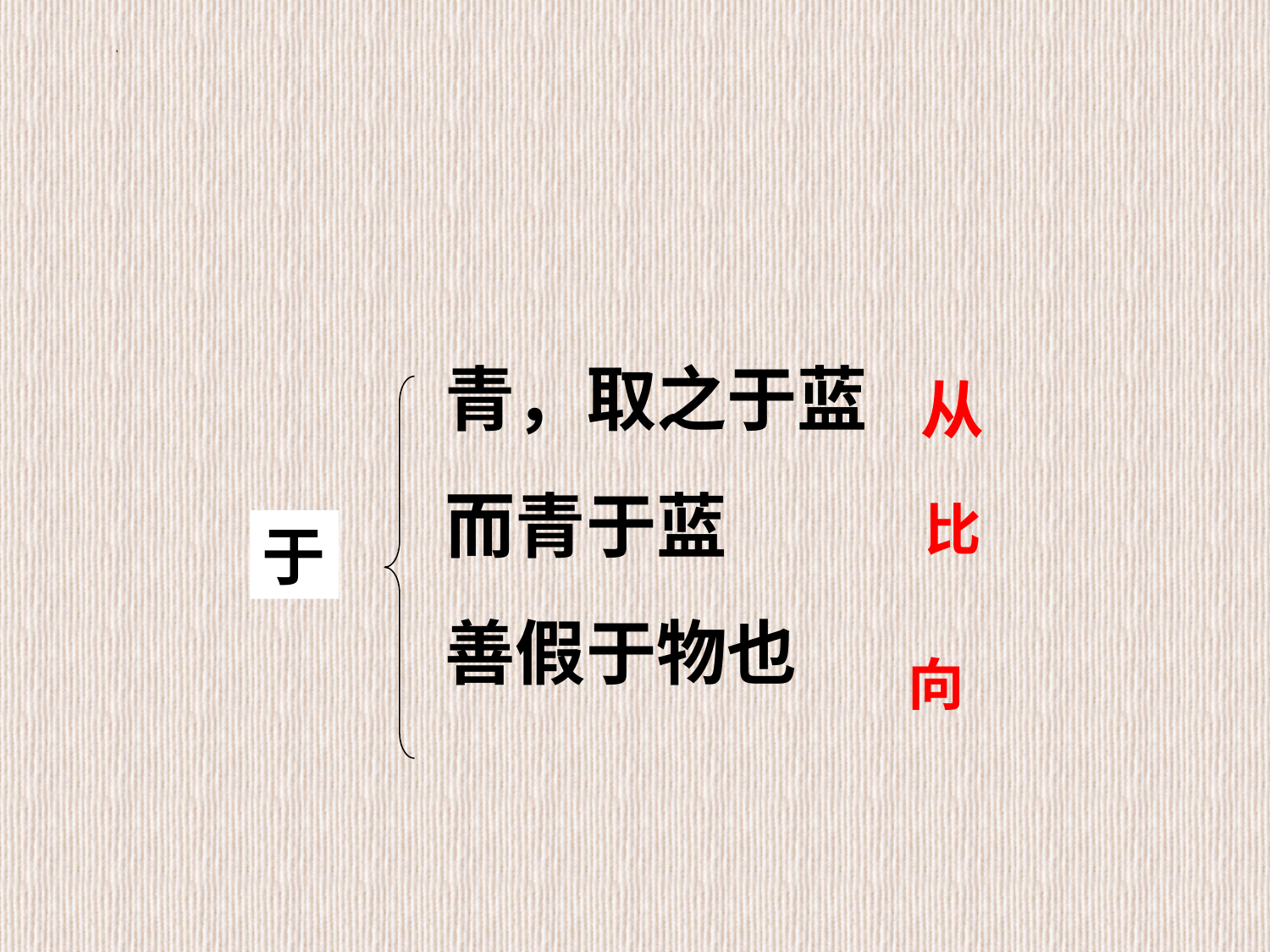

青，取之于蓝
而青于蓝
善假于物也

从

比
于
向